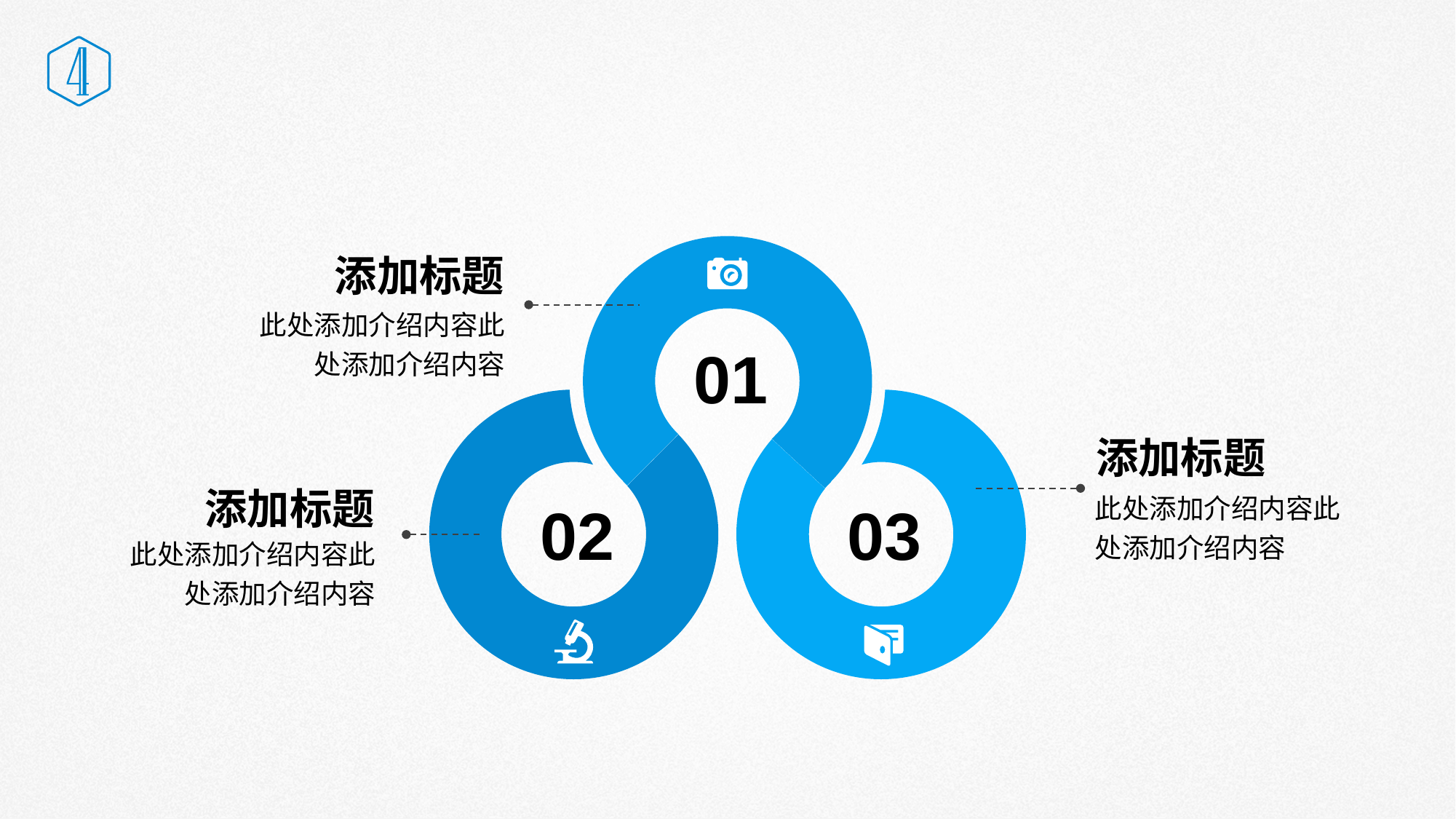

# 单击此处添加标题

添加标题
此处添加介绍内容此处添加介绍内容

01

添加标题
此处添加介绍内容此处添加介绍内容
添加标题
此处添加介绍内容此处添加介绍内容
02
03